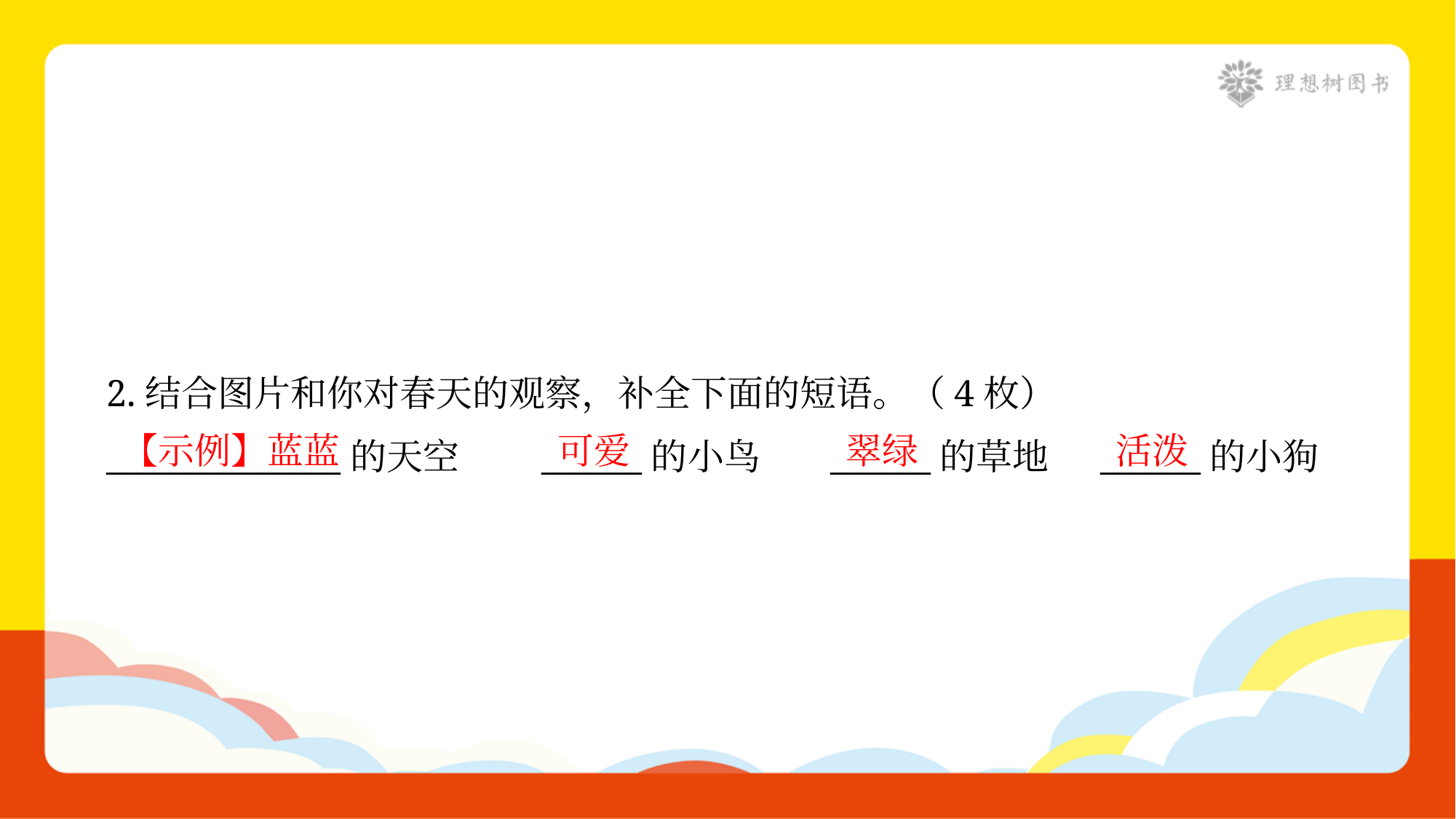

2.结合图片和你对春天的观察，补全下面的短语。（4枚）
______________的天空	 ______的小鸟	 ______的草地	______的小狗
【示例】蓝蓝
可爱
翠绿
活泼